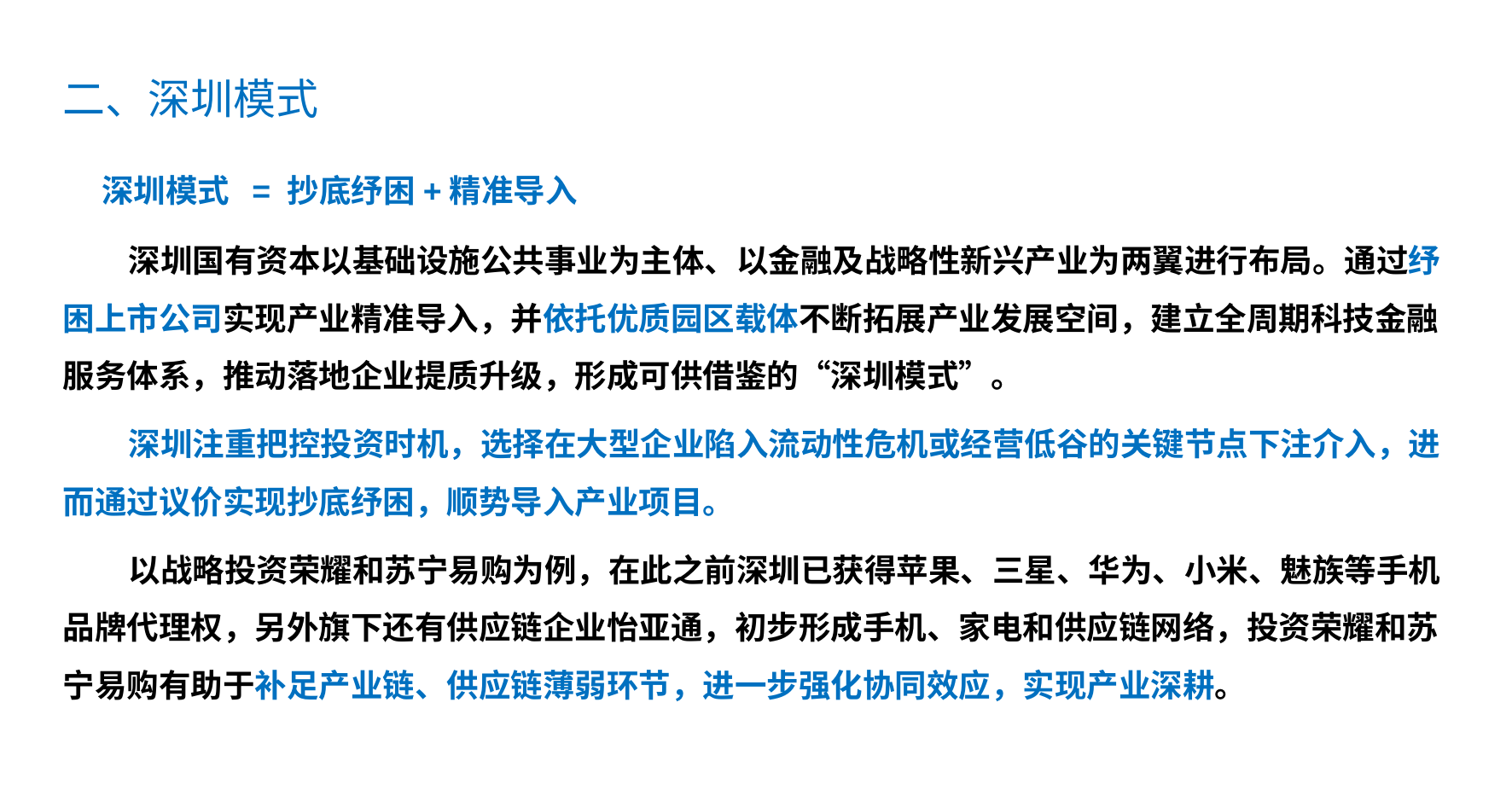

二、深圳模式
   深圳模式  = 抄底纾困+精准导入
        深圳国有资本以基础设施公共事业为主体、以金融及战略性新兴产业为两翼进行布局。通过纾困上市公司实现产业精准导入，并依托优质园区载体不断拓展产业发展空间，建立全周期科技金融服务体系，推动落地企业提质升级，形成可供借鉴的“深圳模式”。
        深圳注重把控投资时机，选择在大型企业陷入流动性危机或经营低谷的关键节点下注介入，进而通过议价实现抄底纾困，顺势导入产业项目。
        以战略投资荣耀和苏宁易购为例，在此之前深圳已获得苹果、三星、华为、小米、魅族等手机品牌代理权，另外旗下还有供应链企业怡亚通，初步形成手机、家电和供应链网络，投资荣耀和苏宁易购有助于补足产业链、供应链薄弱环节，进一步强化协同效应，实现产业深耕。